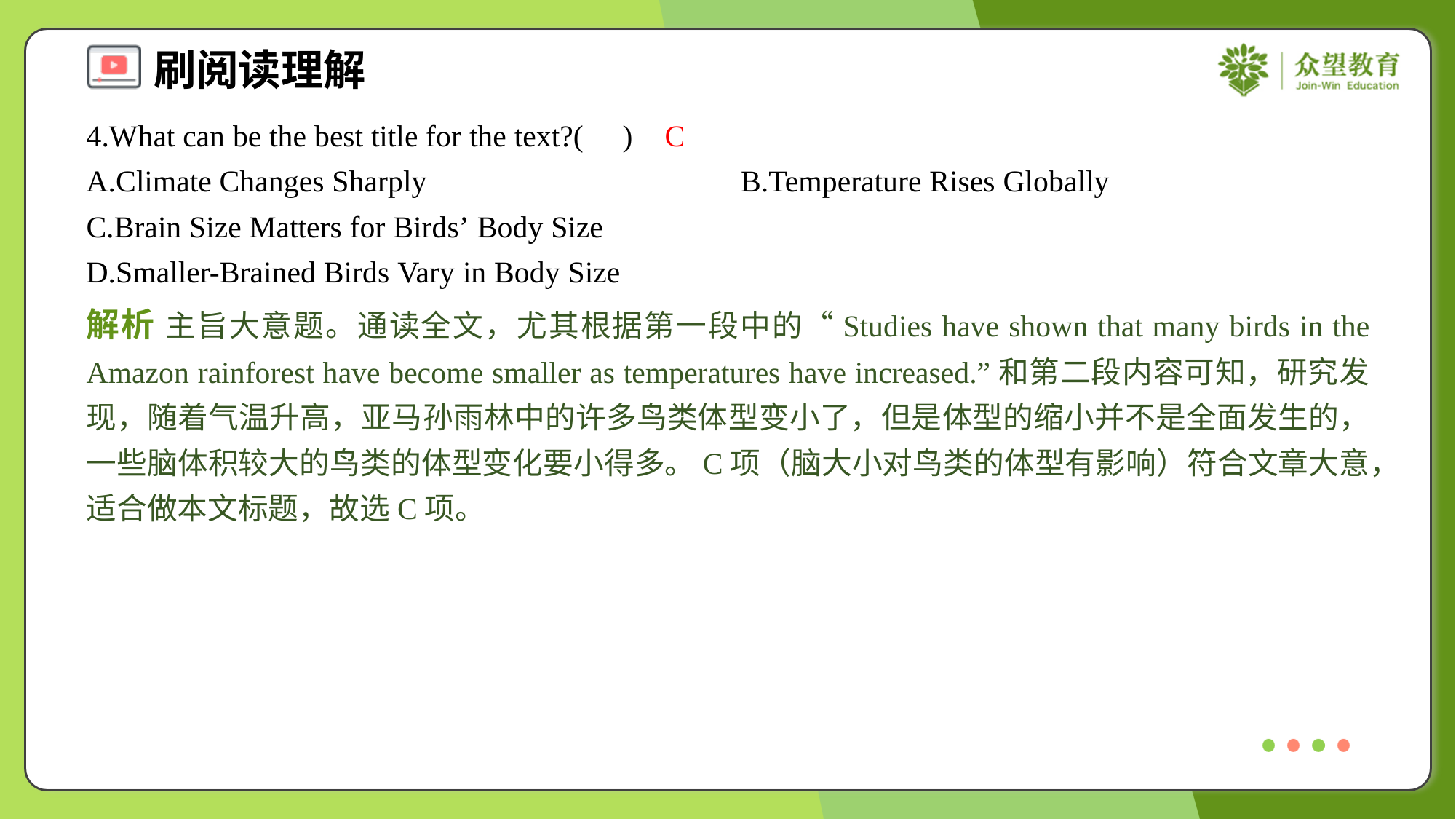

4.What can be the best title for the text?(     )
C
A.Climate Changes Sharply	B.Temperature Rises Globally
C.Brain Size Matters for Birds’ Body Size
D.Smaller-Brained Birds Vary in Body Size
解析 主旨大意题。通读全文，尤其根据第一段中的“Studies have shown that many birds in the Amazon rainforest have become smaller as temperatures have increased.”和第二段内容可知，研究发现，随着气温升高，亚马孙雨林中的许多鸟类体型变小了，但是体型的缩小并不是全面发生的，一些脑体积较大的鸟类的体型变化要小得多。C项（脑大小对鸟类的体型有影响）符合文章大意，适合做本文标题，故选C项。